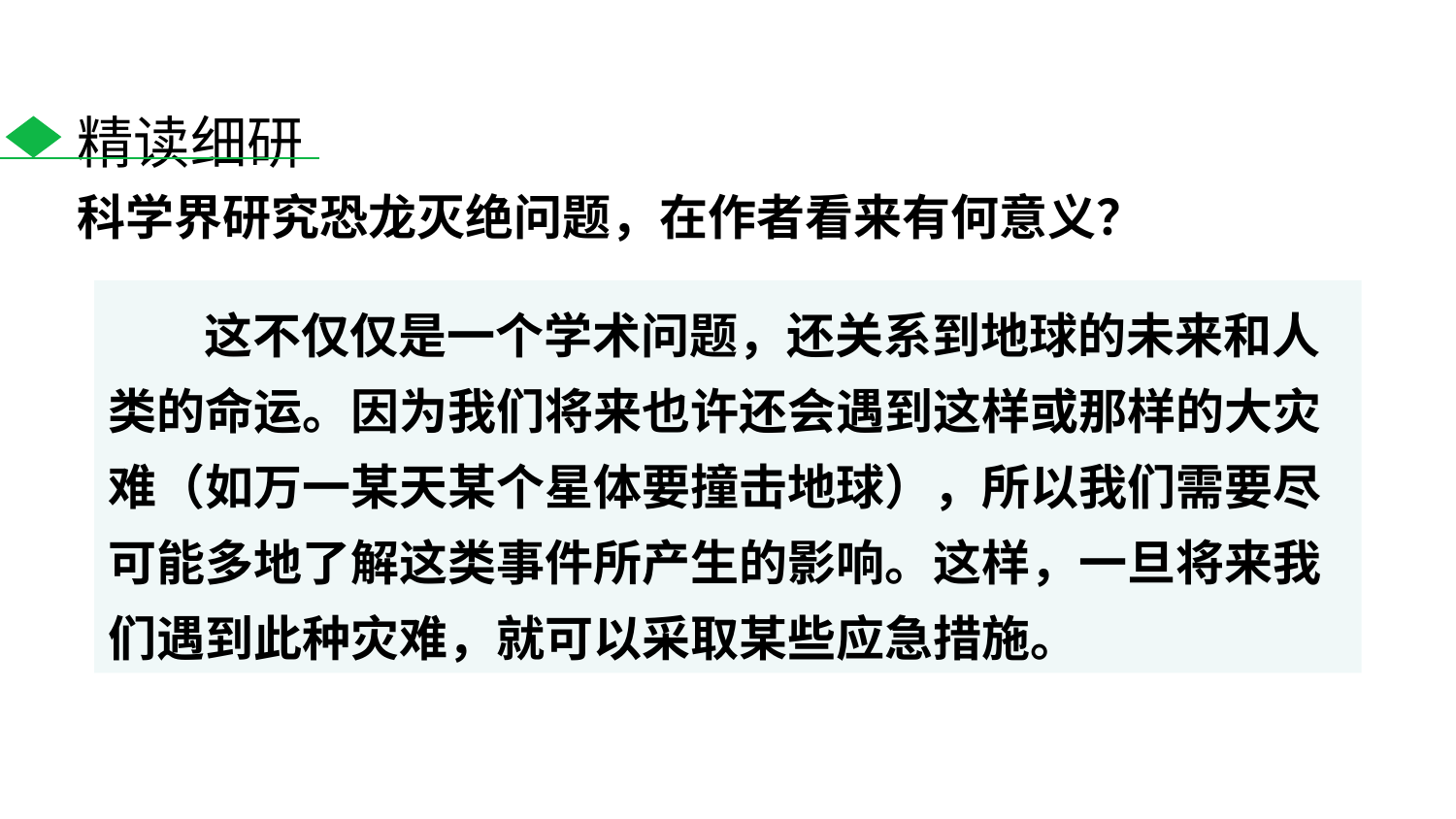

精读细研

科学界研究恐龙灭绝问题，在作者看来有何意义？
 这不仅仅是一个学术问题，还关系到地球的未来和人类的命运。因为我们将来也许还会遇到这样或那样的大灾难（如万一某天某个星体要撞击地球），所以我们需要尽可能多地了解这类事件所产生的影响。这样，一旦将来我们遇到此种灾难，就可以采取某些应急措施。